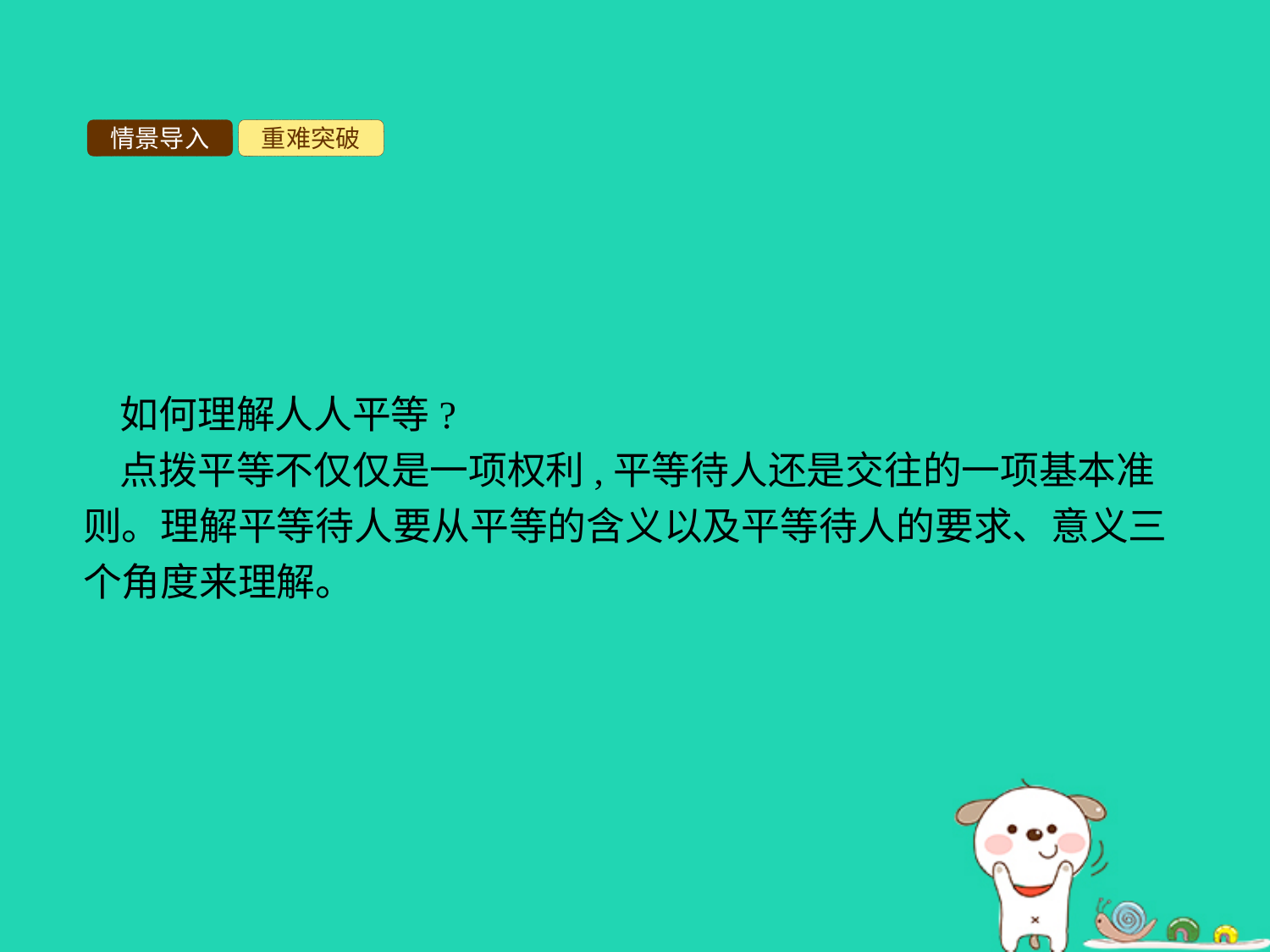

情景导入
重难突破
如何理解人人平等?
点拨平等不仅仅是一项权利,平等待人还是交往的一项基本准则。理解平等待人要从平等的含义以及平等待人的要求、意义三个角度来理解。